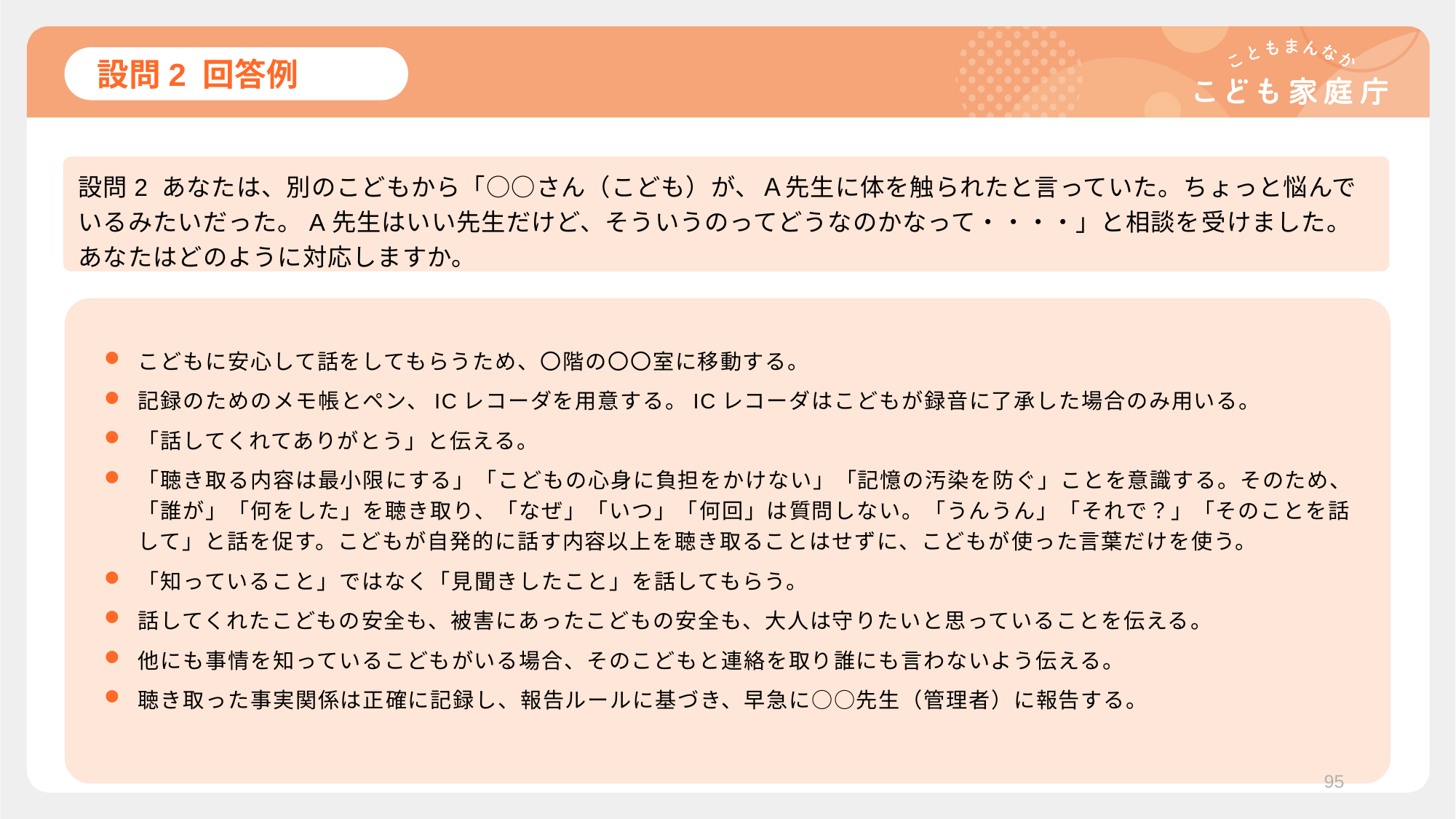

# 設問2 回答例

設問2 あなたは、別のこどもから「○○さん（こども）が、Ａ先生に体を触られたと言っていた。ちょっと悩んでいるみたいだった。A先生はいい先生だけど、そういうのってどうなのかなって・・・・」と相談を受けました。あなたはどのように対応しますか。

こどもに安心して話をしてもらうため、〇階の〇〇室に移動する。
記録のためのメモ帳とペン、ICレコーダを用意する。ICレコーダはこどもが録音に了承した場合のみ用いる。
「話してくれてありがとう」と伝える。
「聴き取る内容は最小限にする」「こどもの心身に負担をかけない」「記憶の汚染を防ぐ」ことを意識する。そのため、「誰が」「何をした」を聴き取り、「なぜ」「いつ」「何回」は質問しない。「うんうん」「それで？」「そのことを話して」と話を促す。こどもが自発的に話す内容以上を聴き取ることはせずに、こどもが使った言葉だけを使う。
「知っていること」ではなく「見聞きしたこと」を話してもらう。
話してくれたこどもの安全も、被害にあったこどもの安全も、大人は守りたいと思っていることを伝える。
他にも事情を知っているこどもがいる場合、そのこどもと連絡を取り誰にも言わないよう伝える。
聴き取った事実関係は正確に記録し、報告ルールに基づき、早急に○○先生（管理者）に報告する。

95